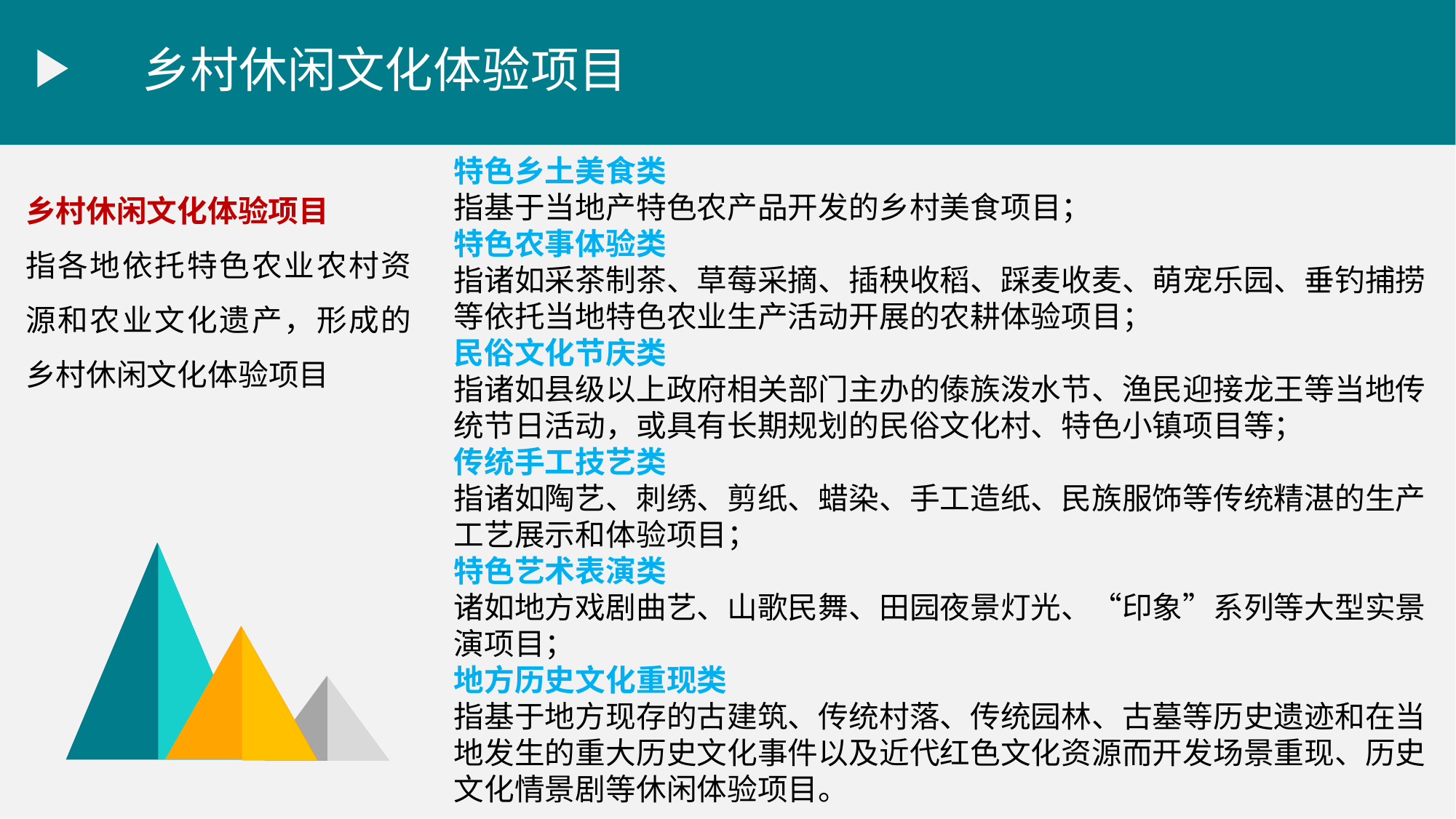

乡村休闲文化体验项目

特色乡土美食类
指基于当地产特色农产品开发的乡村美食项目；
特色农事体验类
指诸如采茶制茶、草莓采摘、插秧收稻、踩麦收麦、萌宠乐园、垂钓捕捞等依托当地特色农业生产活动开展的农耕体验项目；
民俗文化节庆类
指诸如县级以上政府相关部门主办的傣族泼水节、渔民迎接龙王等当地传统节日活动，或具有长期规划的民俗文化村、特色小镇项目等；
传统手工技艺类
指诸如陶艺、刺绣、剪纸、蜡染、手工造纸、民族服饰等传统精湛的生产工艺展示和体验项目；
特色艺术表演类
诸如地方戏剧曲艺、山歌民舞、田园夜景灯光、“印象”系列等大型实景演项目；
地方历史文化重现类
指基于地方现存的古建筑、传统村落、传统园林、古墓等历史遗迹和在当地发生的重大历史文化事件以及近代红色文化资源而开发场景重现、历史文化情景剧等休闲体验项目。

乡村休闲文化体验项目
指各地依托特色农业农村资源和农业文化遗产，形成的乡村休闲文化体验项目